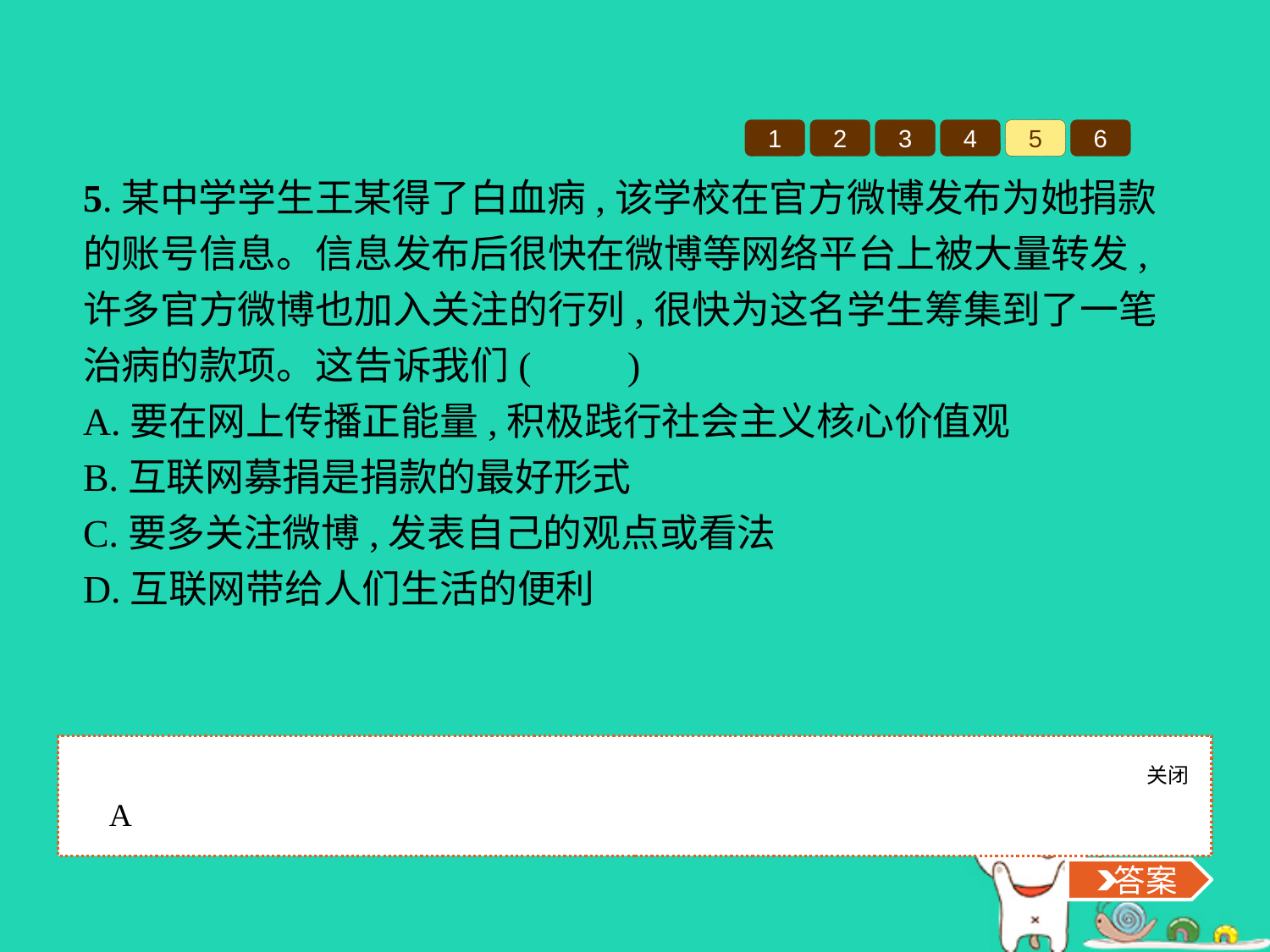

1
2
3
4
5
6
5.某中学学生王某得了白血病,该学校在官方微博发布为她捐款的账号信息。信息发布后很快在微博等网络平台上被大量转发,许多官方微博也加入关注的行列,很快为这名学生筹集到了一笔治病的款项。这告诉我们(　　)
A.要在网上传播正能量,积极践行社会主义核心价值观
B.互联网募捐是捐款的最好形式
C.要多关注微博,发表自己的观点或看法
D.互联网带给人们生活的便利

关闭
  答案

A
  答案